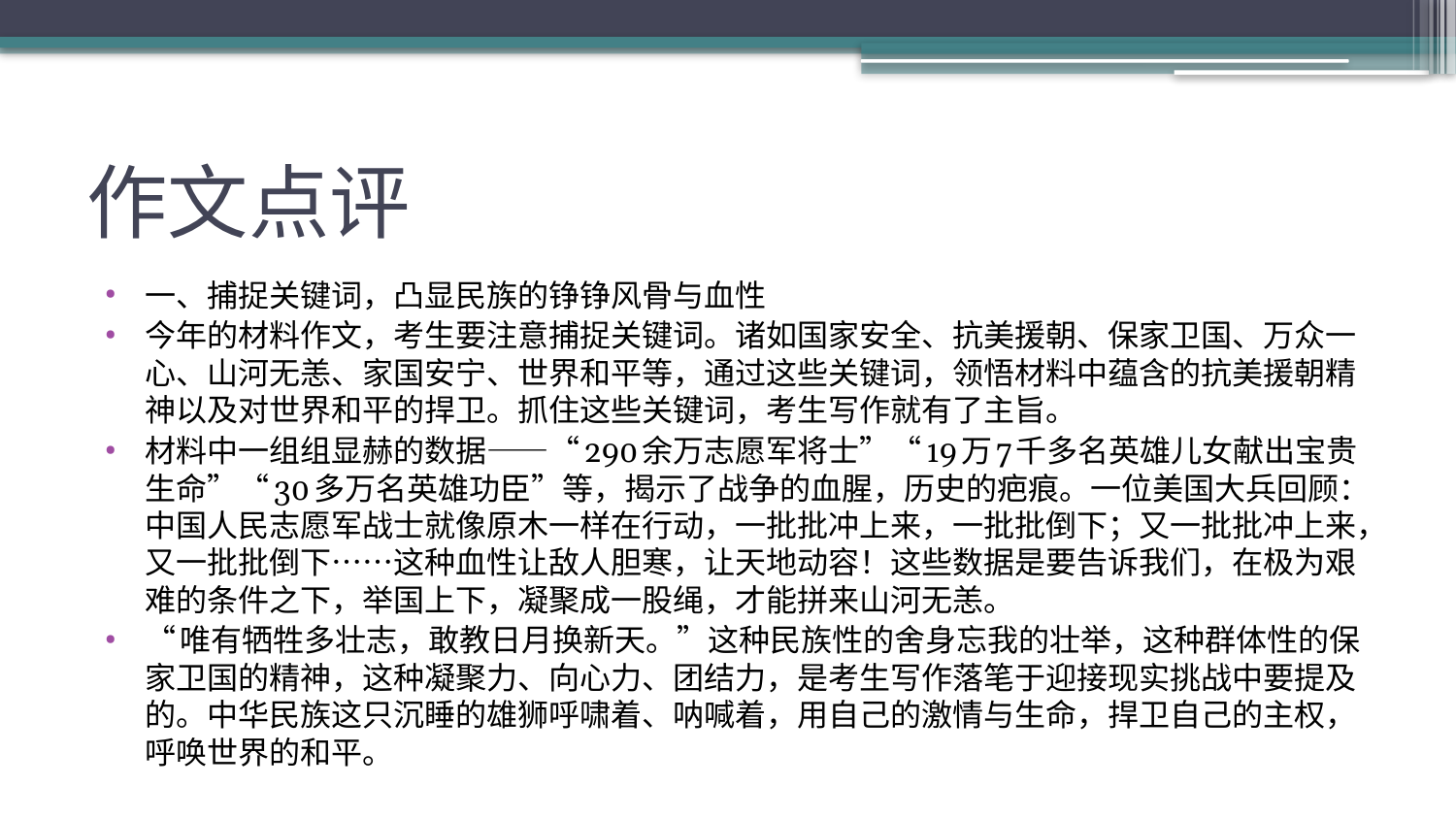

# 作文点评
一、捕捉关键词，凸显民族的铮铮风骨与血性
今年的材料作文，考生要注意捕捉关键词。诸如国家安全、抗美援朝、保家卫国、万众一心、山河无恙、家国安宁、世界和平等，通过这些关键词，领悟材料中蕴含的抗美援朝精神以及对世界和平的捍卫。抓住这些关键词，考生写作就有了主旨。
材料中一组组显赫的数据——“290余万志愿军将士”“19万7千多名英雄儿女献出宝贵生命”“30多万名英雄功臣”等，揭示了战争的血腥，历史的疤痕。一位美国大兵回顾：中国人民志愿军战士就像原木一样在行动，一批批冲上来，一批批倒下；又一批批冲上来，又一批批倒下……这种血性让敌人胆寒，让天地动容！这些数据是要告诉我们，在极为艰难的条件之下，举国上下，凝聚成一股绳，才能拼来山河无恙。
“唯有牺牲多壮志，敢教日月换新天。”这种民族性的舍身忘我的壮举，这种群体性的保家卫国的精神，这种凝聚力、向心力、团结力，是考生写作落笔于迎接现实挑战中要提及的。中华民族这只沉睡的雄狮呼啸着、呐喊着，用自己的激情与生命，捍卫自己的主权，呼唤世界的和平。